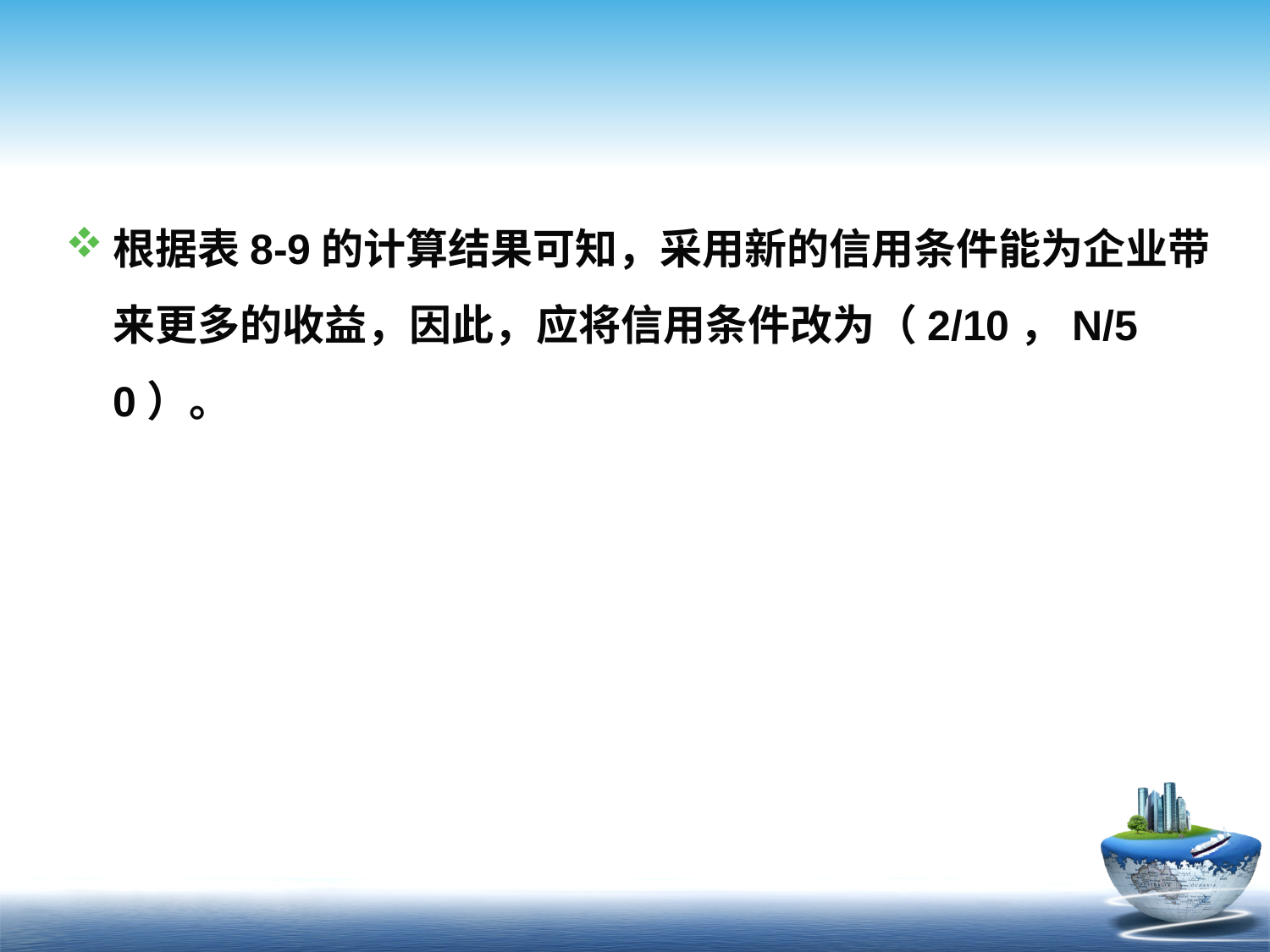

根据表8-9的计算结果可知，采用新的信用条件能为企业带来更多的收益，因此，应将信用条件改为（2/10，N/50）。